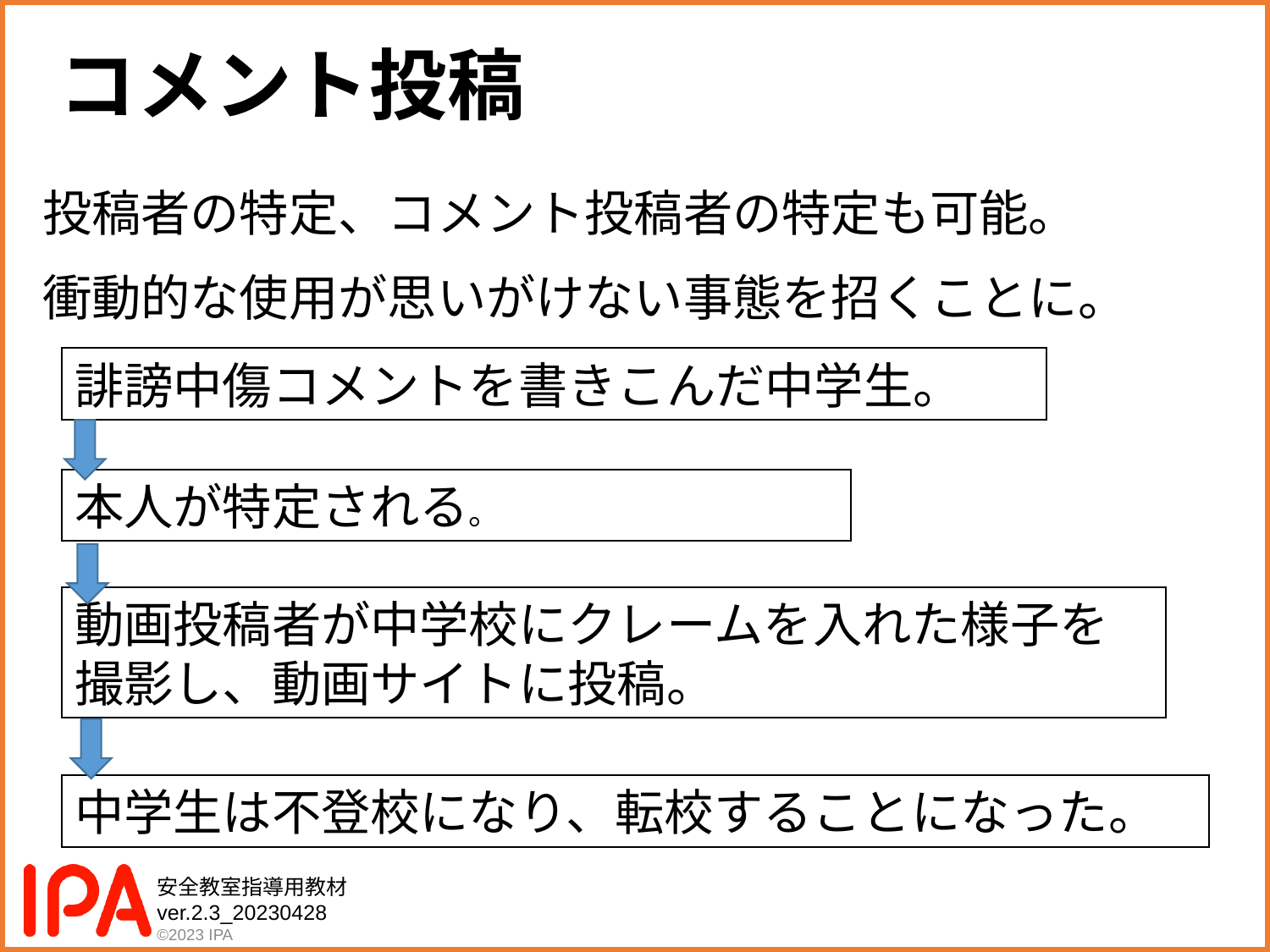

コメント投稿
投稿者の特定、コメント投稿者の特定も可能。

衝動的な使用が思いがけない事態を招くことに。
誹謗中傷コメントを書きこんだ中学生。

本人が特定される。

動画投稿者が中学校にクレームを入れた様子を撮影し、動画サイトに投稿。

中学生は不登校になり、転校することになった。